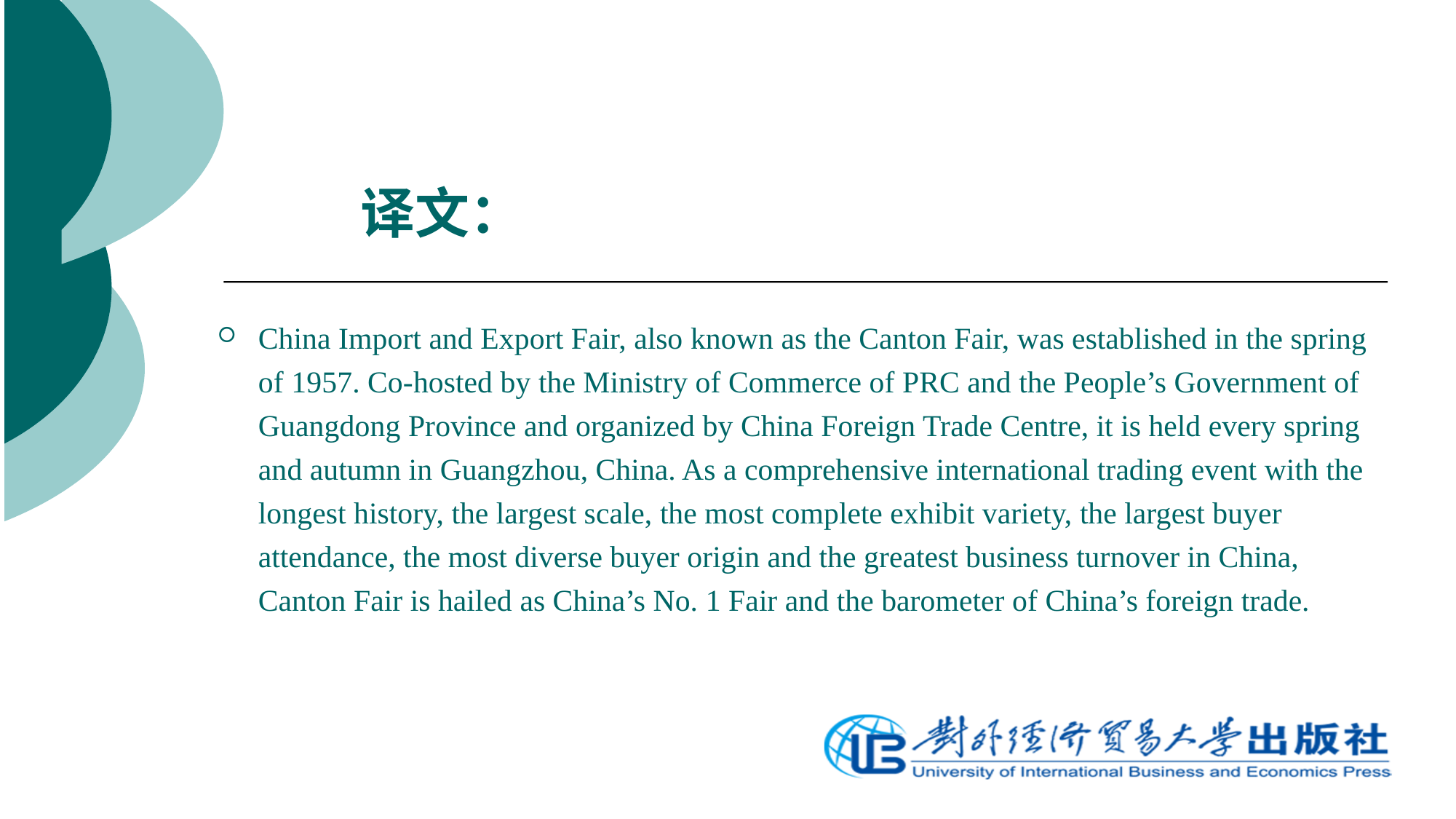

# 译文：
China Import and Export Fair, also known as the Canton Fair, was established in the spring of 1957. Co-hosted by the Ministry of Commerce of PRC and the People’s Government of Guangdong Province and organized by China Foreign Trade Centre, it is held every spring and autumn in Guangzhou, China. As a comprehensive international trading event with the longest history, the largest scale, the most complete exhibit variety, the largest buyer attendance, the most diverse buyer origin and the greatest business turnover in China, Canton Fair is hailed as China’s No. 1 Fair and the barometer of China’s foreign trade.